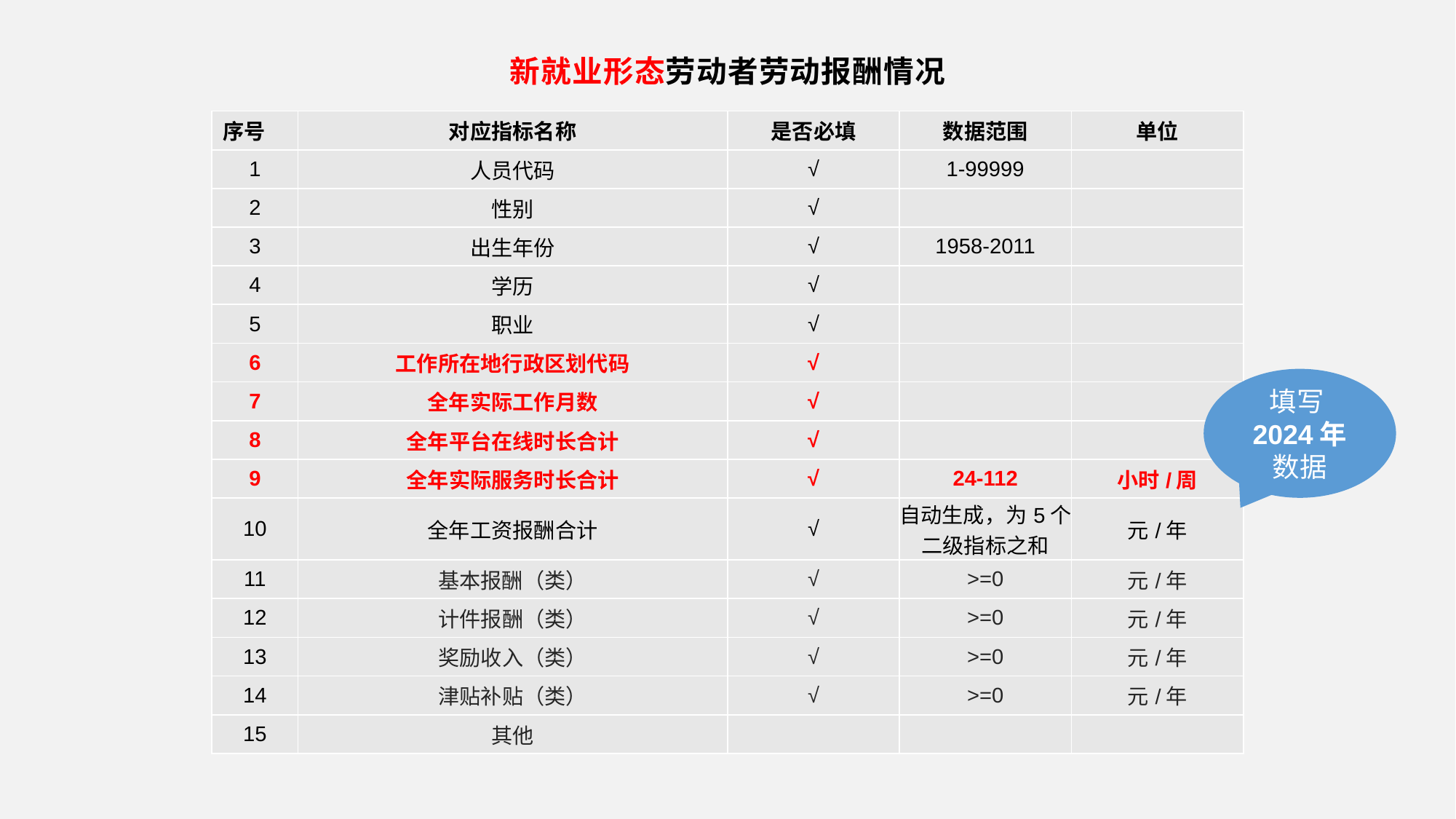

新就业形态劳动者劳动报酬情况
| 序号 | 对应指标名称 | 是否必填 | 数据范围 | 单位 |
| --- | --- | --- | --- | --- |
| 1 | 人员代码 | √ | 1-99999 |  |
| 2 | 性别 | √ |  |  |
| 3 | 出生年份 | √ | 1958-2011 |  |
| 4 | 学历 | √ |  |  |
| 5 | 职业 | √ |  |  |
| 6 | 工作所在地行政区划代码 | √ |  |  |
| 7 | 全年实际工作月数 | √ |  |  |
| 8 | 全年平台在线时长合计 | √ |  |  |
| 9 | 全年实际服务时长合计 | √ | 24-112 | 小时/周 |
| 10 | 全年工资报酬合计 | √ | 自动生成，为5个二级指标之和 | 元/年 |
| 11 | 基本报酬（类） | √ | >=0 | 元/年 |
| 12 | 计件报酬（类） | √ | >=0 | 元/年 |
| 13 | 奖励收入（类） | √ | >=0 | 元/年 |
| 14 | 津贴补贴（类） | √ | >=0 | 元/年 |
| 15 | 其他 |  |  |  |
填写2024年数据